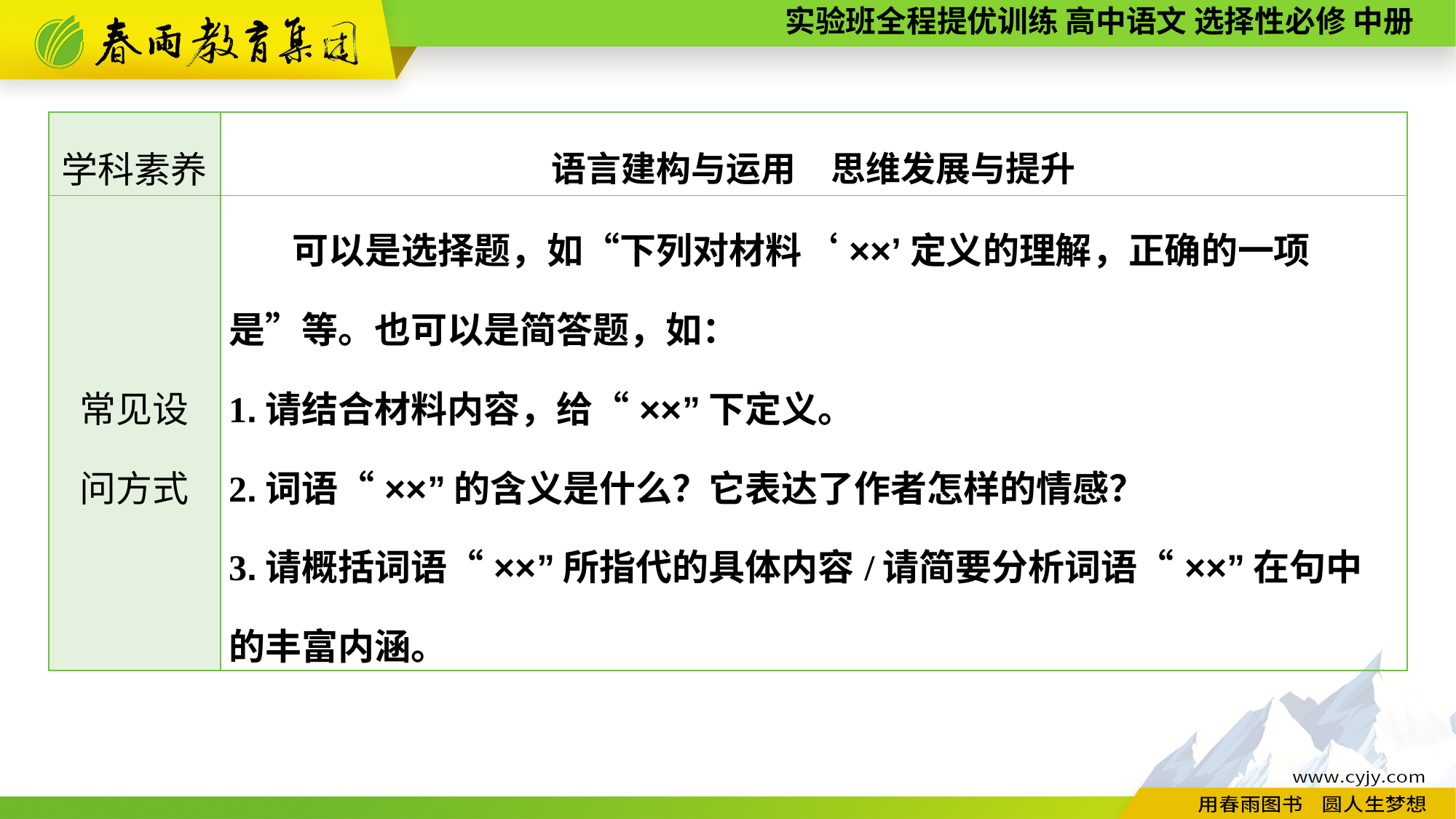

| 学科素养 | 语言建构与运用　思维发展与提升 |
| --- | --- |
| 常见设 问方式 | 可以是选择题，如“下列对材料‘××’定义的理解，正确的一项 是”等。也可以是简答题，如： 1.请结合材料内容，给“××”下定义。 2.词语“××”的含义是什么？它表达了作者怎样的情感？ 3.请概括词语“××”所指代的具体内容/请简要分析词语“××”在句中的丰富内涵。 |